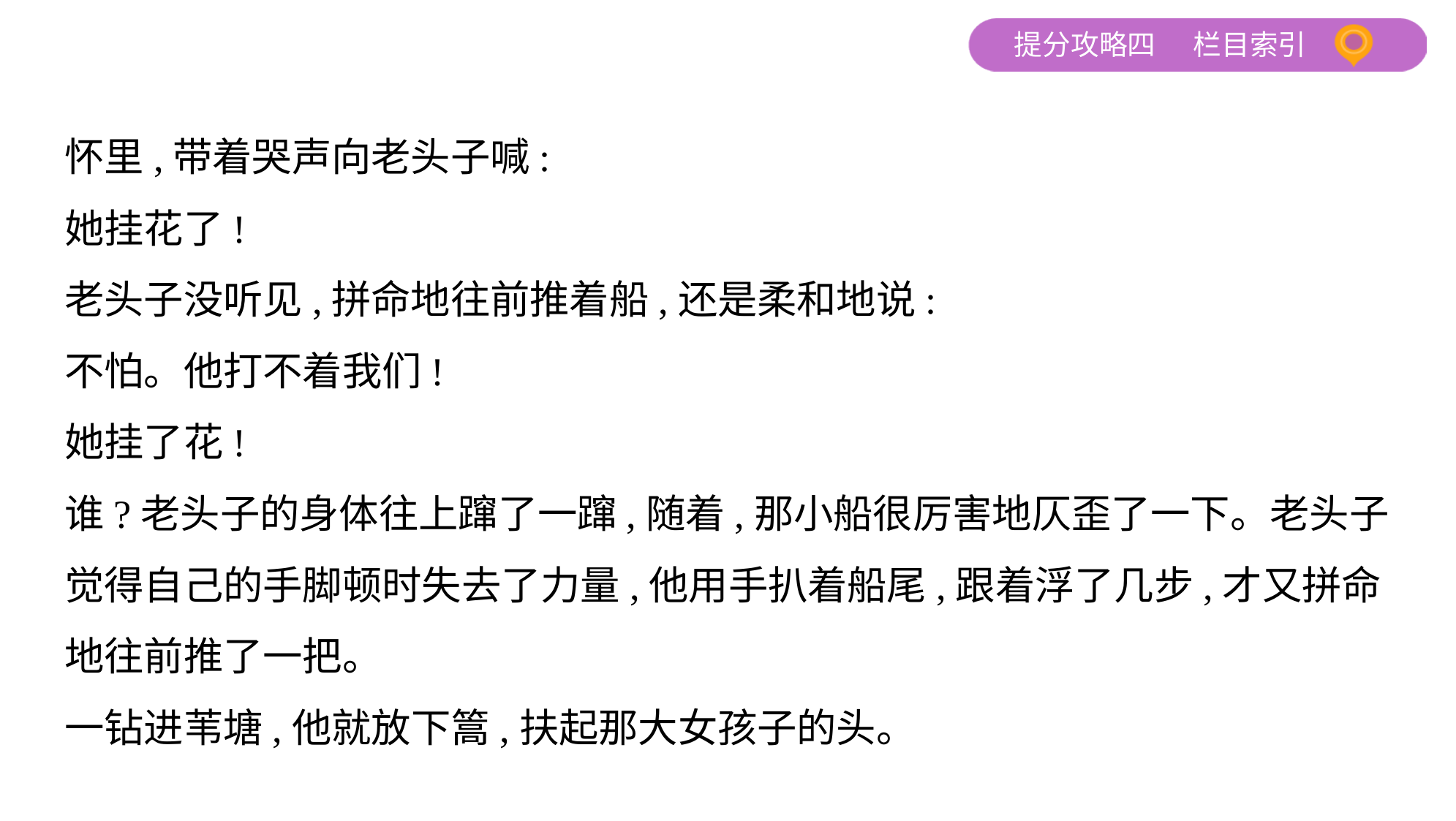

怀里,带着哭声向老头子喊:
她挂花了!
老头子没听见,拼命地往前推着船,还是柔和地说:
不怕。他打不着我们!
她挂了花!
谁?老头子的身体往上蹿了一蹿,随着,那小船很厉害地仄歪了一下。老头子
觉得自己的手脚顿时失去了力量,他用手扒着船尾,跟着浮了几步,才又拼命
地往前推了一把。
一钻进苇塘,他就放下篙,扶起那大女孩子的头。